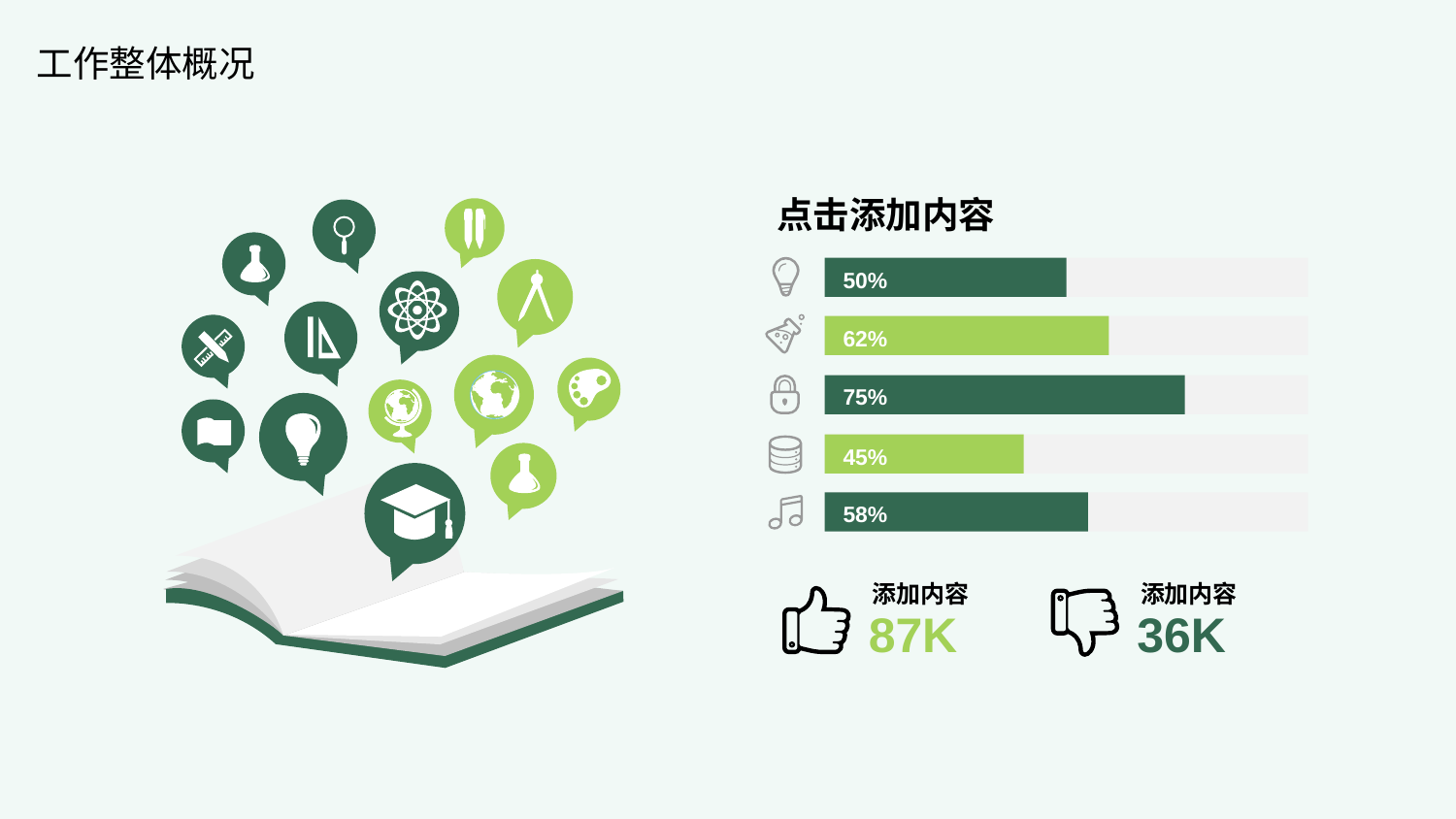

点击添加内容

50%

62%

75%

45%

58%

添加内容
添加内容

87K
36K